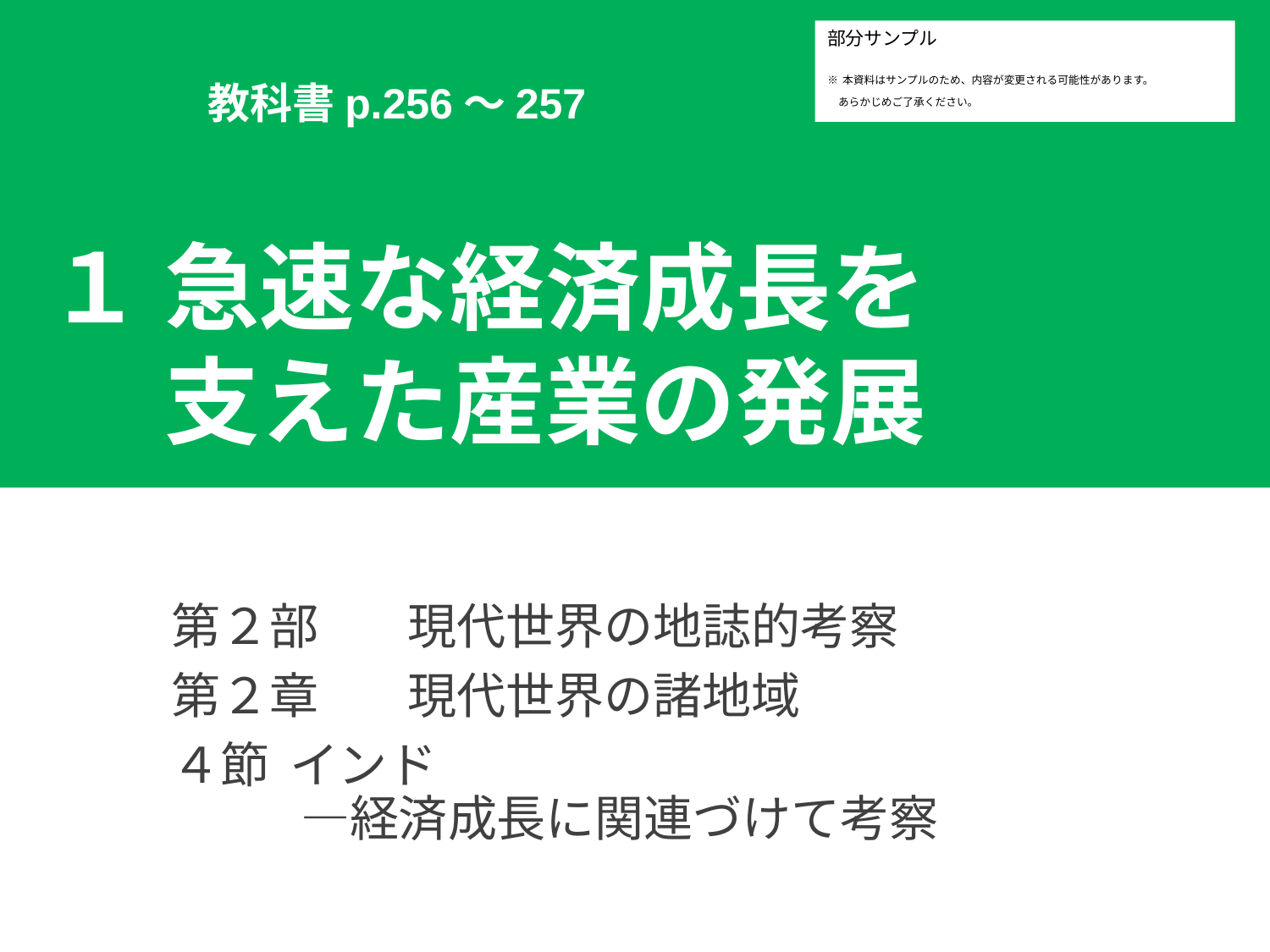

部分サンプル

※本資料はサンプルのため、内容が変更される可能性があります。
　あらかじめご了承ください。
教科書p.256～257

# １ 急速な経済成長を 　 支えた産業の発展
第２部	現代世界の地誌的考察
第２章	現代世界の諸地域
４節	インド
	 ―経済成長に関連づけて考察